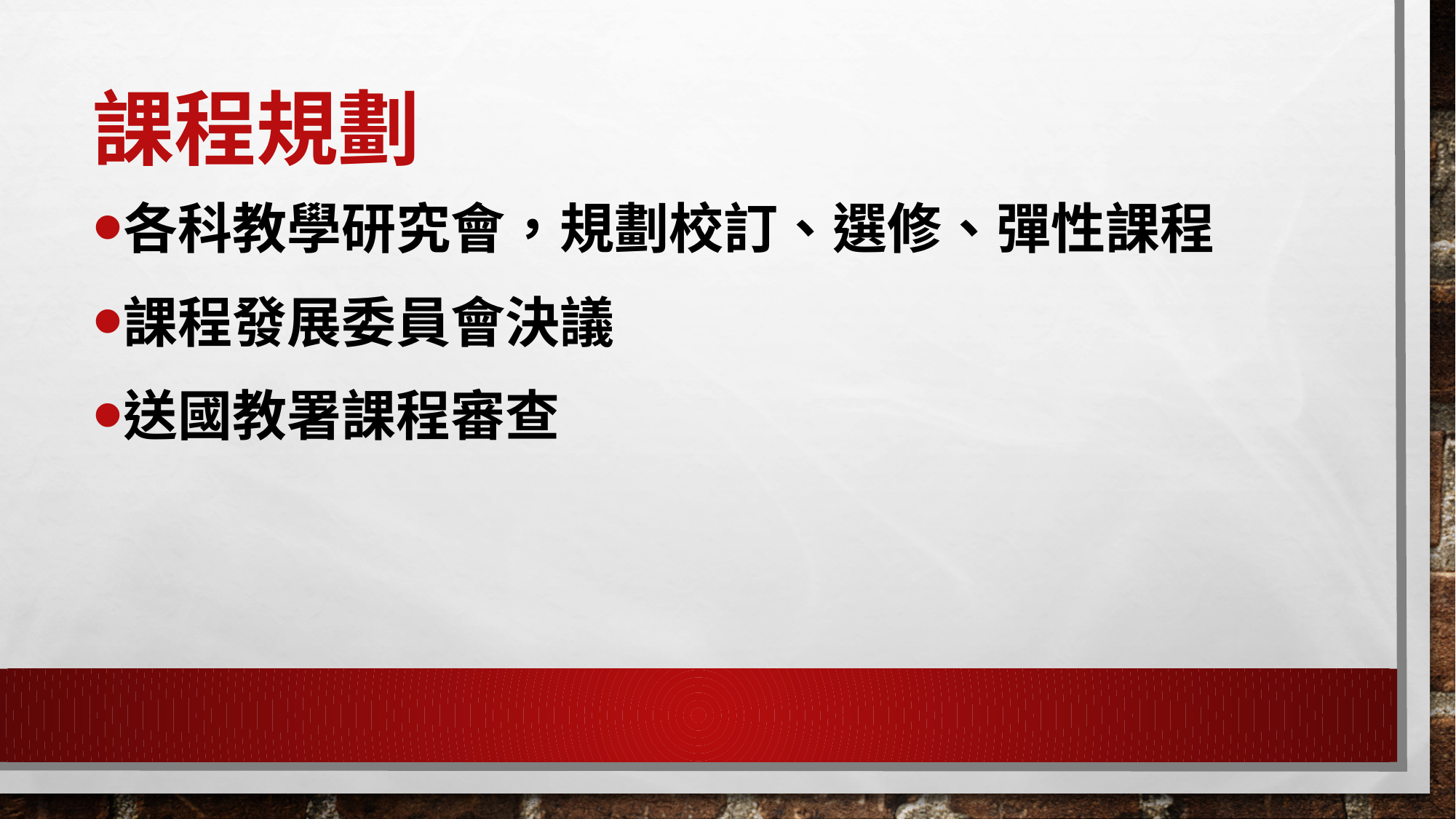

# 課程規劃
各科教學研究會，規劃校訂、選修、彈性課程
課程發展委員會決議
送國教署課程審查